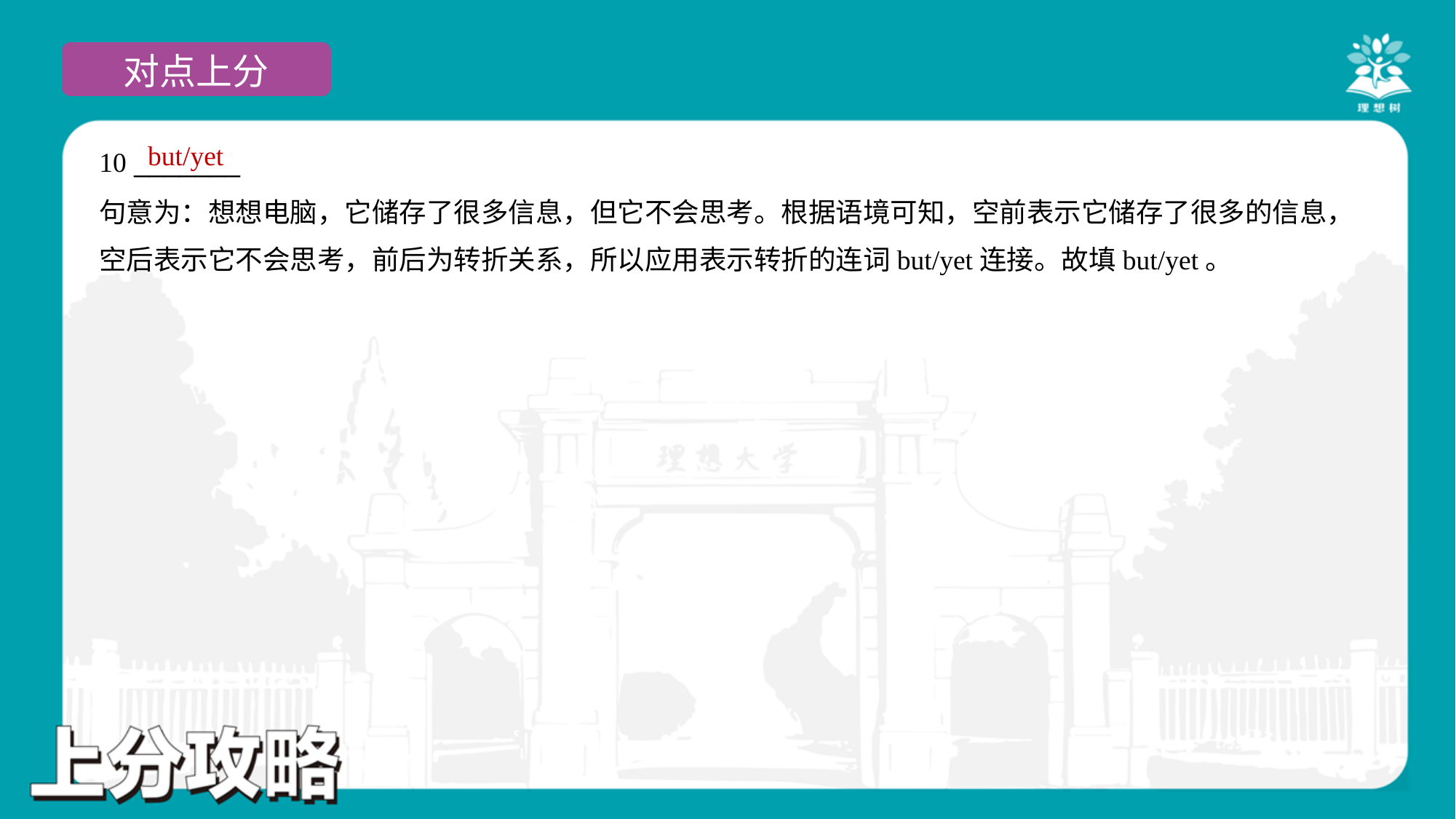

but/yet
10 _______
句意为：想想电脑，它储存了很多信息，但它不会思考。根据语境可知，空前表示它储存了很多的信息，
空后表示它不会思考，前后为转折关系，所以应用表示转折的连词but/yet连接。故填but/yet。